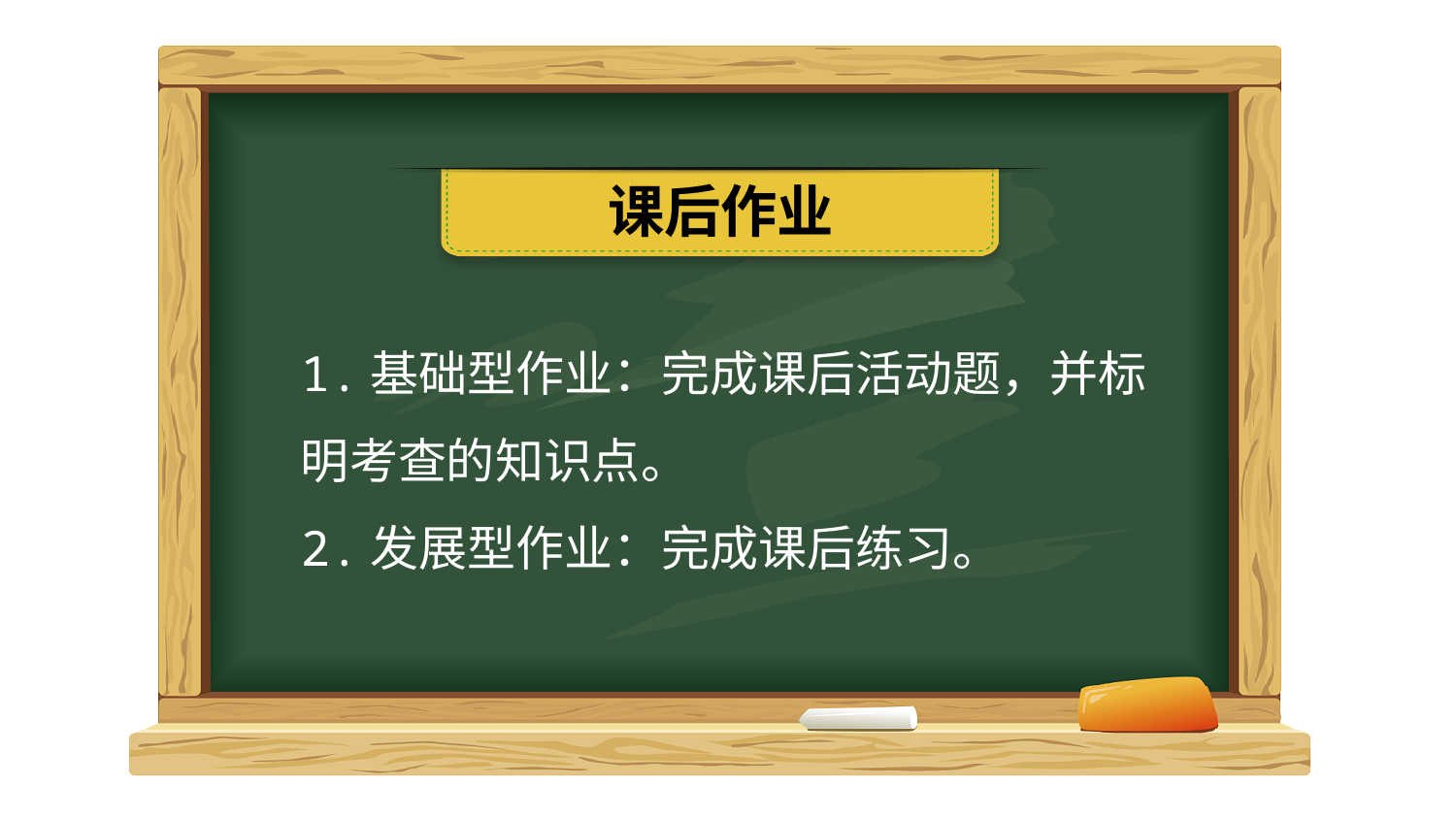

1.基础型作业：完成课后活动题，并标明考查的知识点。
2.发展型作业：完成课后练习。